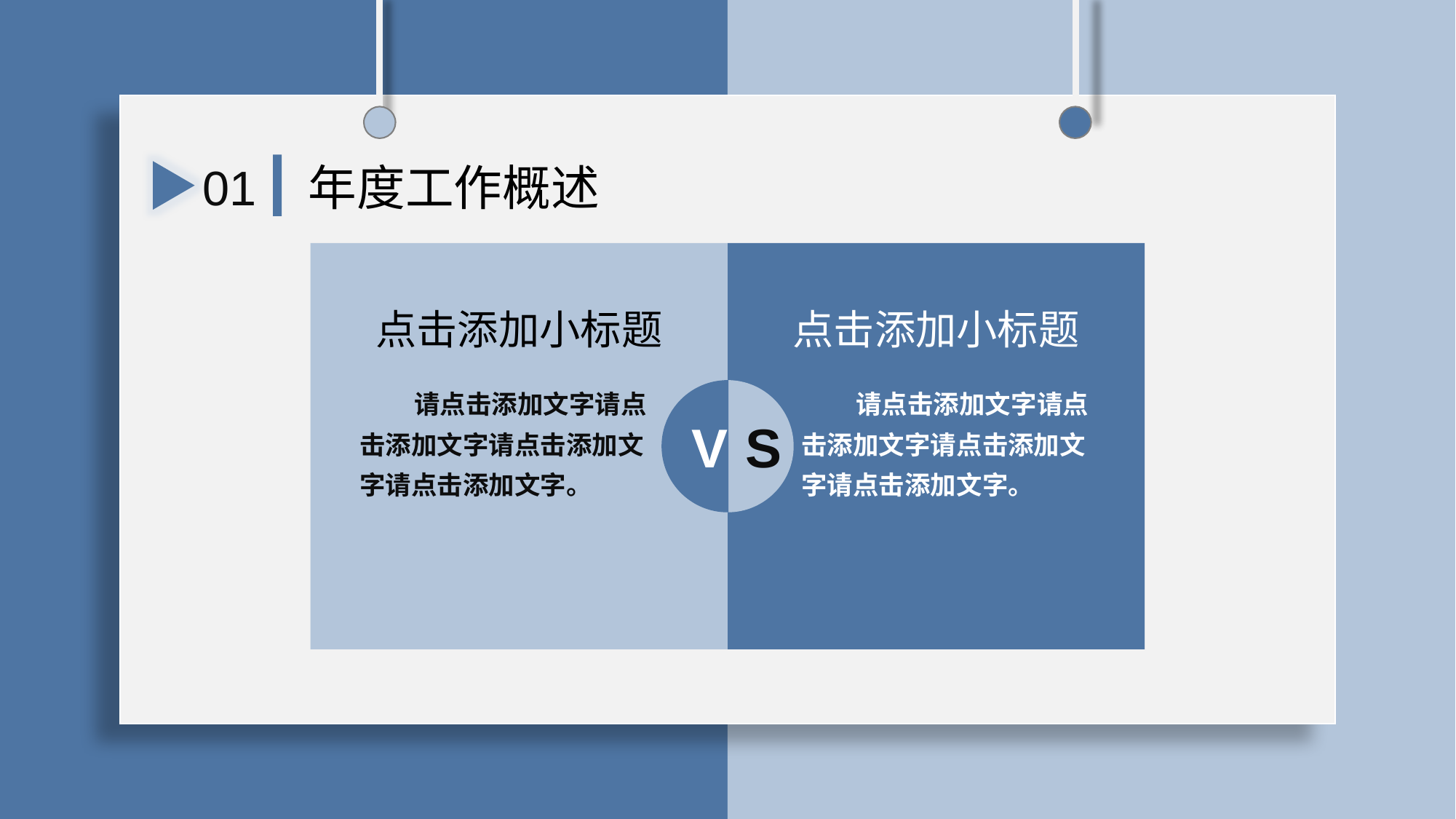

01
年度工作概述

点击添加小标题
点击添加小标题
请点击添加文字请点击添加文字请点击添加文字请点击添加文字。
请点击添加文字请点击添加文字请点击添加文字请点击添加文字。

S
V